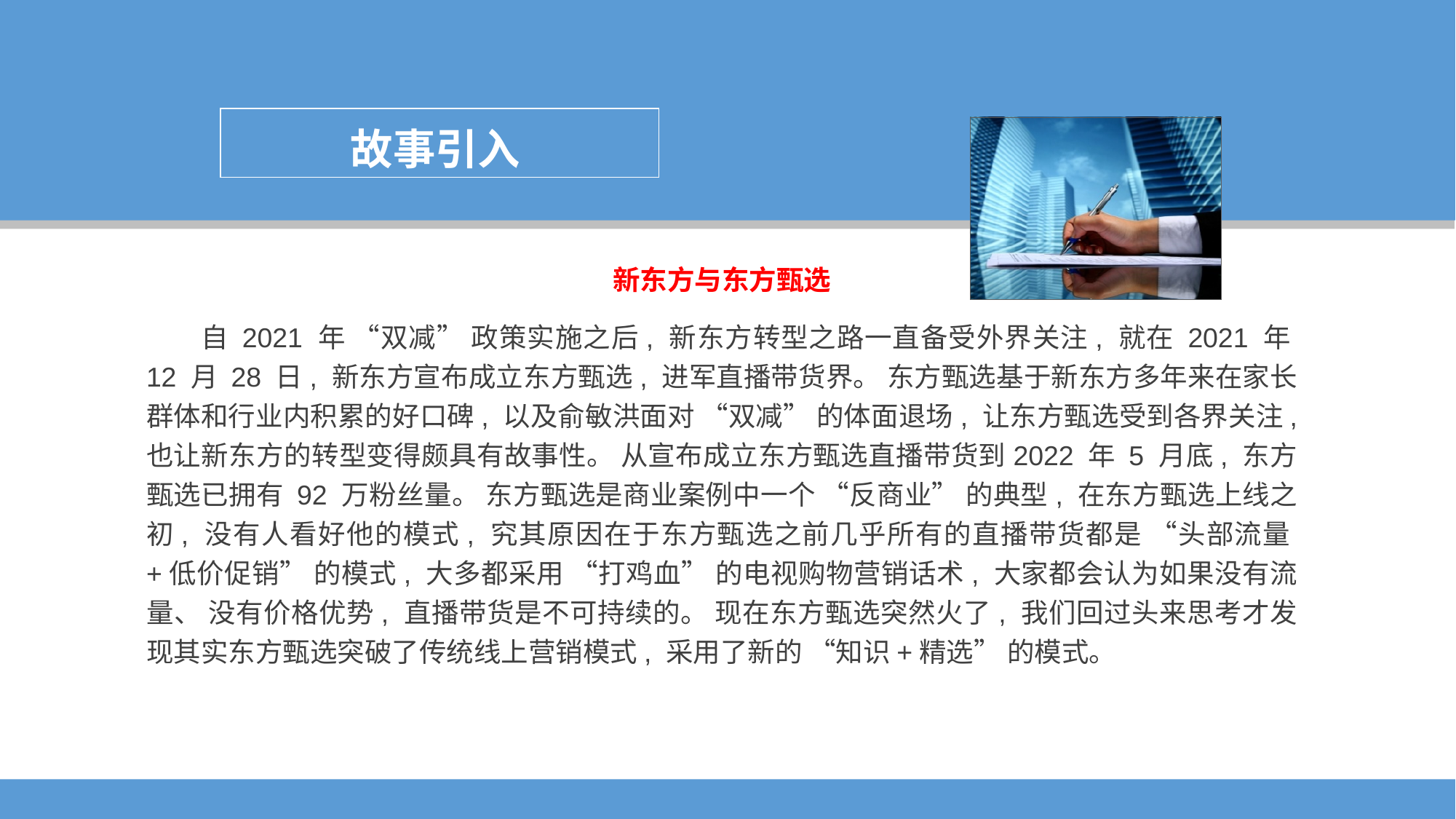

故事引入

新东方与东方甄选
自 2021 年 “双减” 政策实施之后, 新东方转型之路一直备受外界关注, 就在 2021 年12 月 28 日, 新东方宣布成立东方甄选, 进军直播带货界。 东方甄选基于新东方多年来在家长群体和行业内积累的好口碑, 以及俞敏洪面对 “双减” 的体面退场, 让东方甄选受到各界关注, 也让新东方的转型变得颇具有故事性。 从宣布成立东方甄选直播带货到2022 年 5 月底, 东方甄选已拥有 92 万粉丝量。 东方甄选是商业案例中一个 “反商业” 的典型, 在东方甄选上线之初, 没有人看好他的模式, 究其原因在于东方甄选之前几乎所有的直播带货都是 “头部流量+低价促销” 的模式, 大多都采用 “打鸡血” 的电视购物营销话术, 大家都会认为如果没有流量、 没有价格优势, 直播带货是不可持续的。 现在东方甄选突然火了, 我们回过头来思考才发现其实东方甄选突破了传统线上营销模式, 采用了新的 “知识+精选” 的模式。